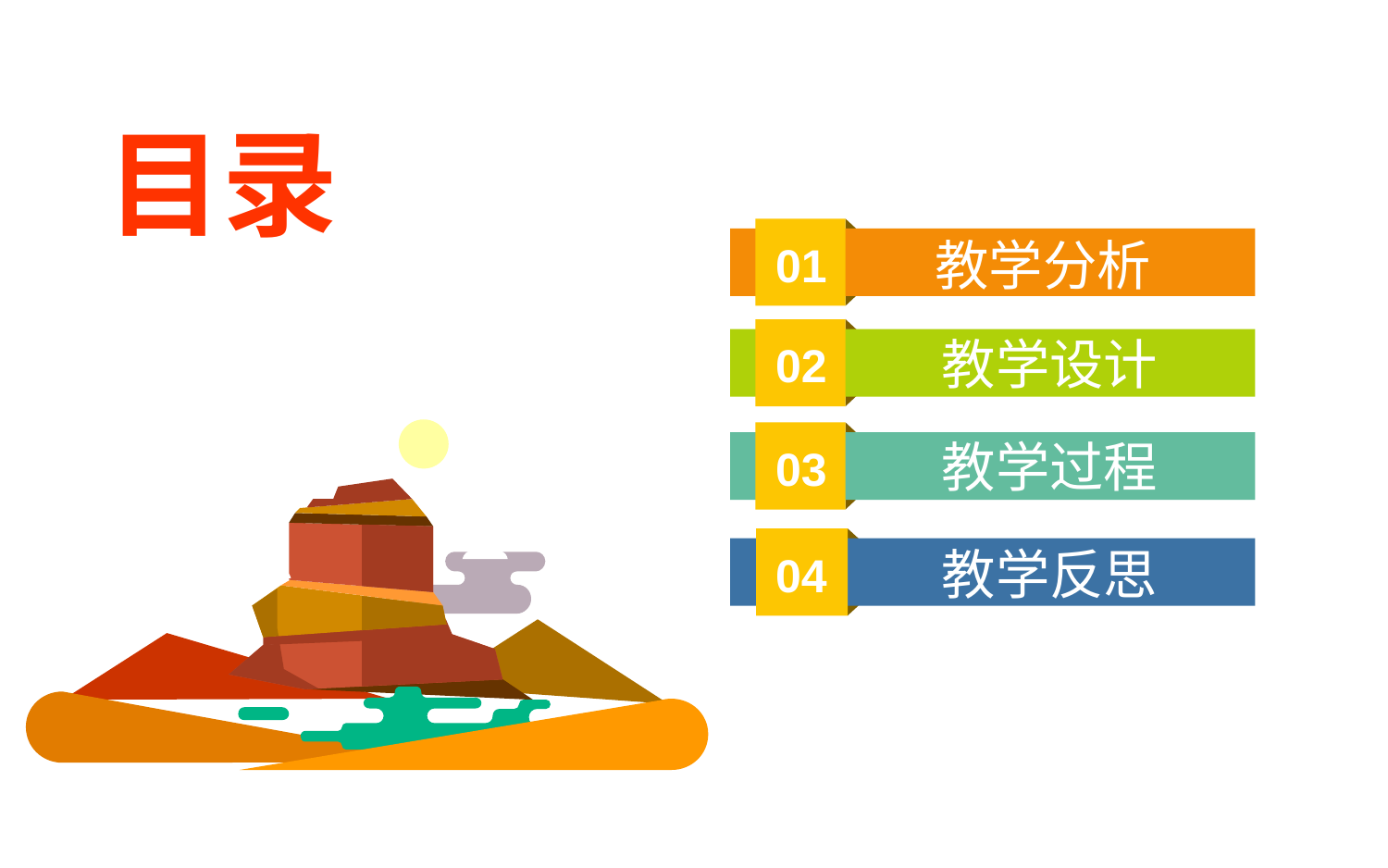

目录

01
教学分析
CONTENTS

02
教学设计

03
教学过程

04
教学反思